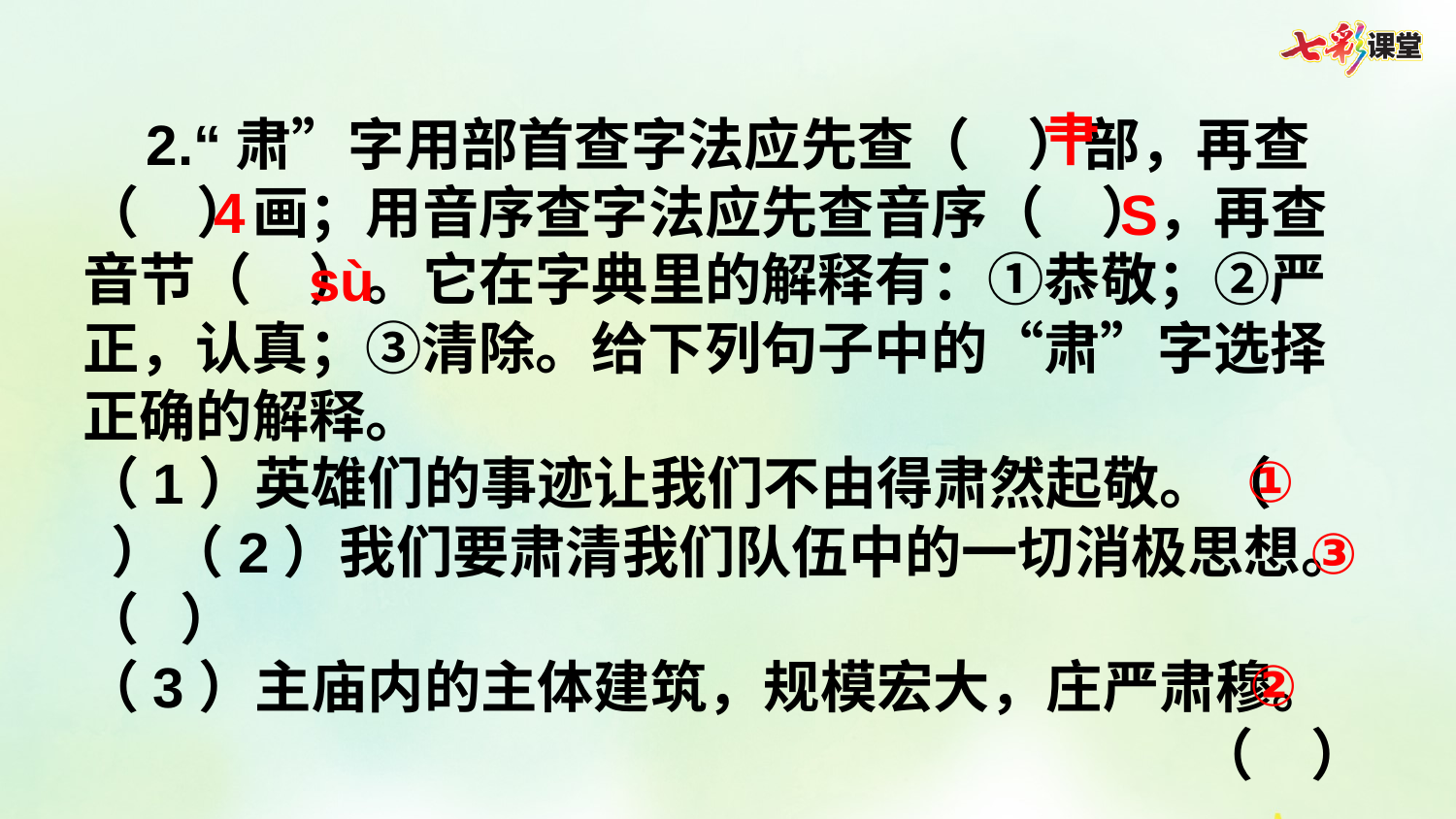

肀
    2.“肃”字用部首查字法应先查（  ）部，再查（  ）画；用音序查字法应先查音序（  ），再查音节（  ）。它在字典里的解释有：①恭敬；②严正，认真；③清除。给下列句子中的“肃”字选择正确的解释。
（1）英雄们的事迹让我们不由得肃然起敬。（  ）（2）我们要肃清我们队伍中的一切消极思想。（  ）
（3）主庙内的主体建筑，规模宏大，庄严肃穆。
（  ）
4
S

sù
①
③
②